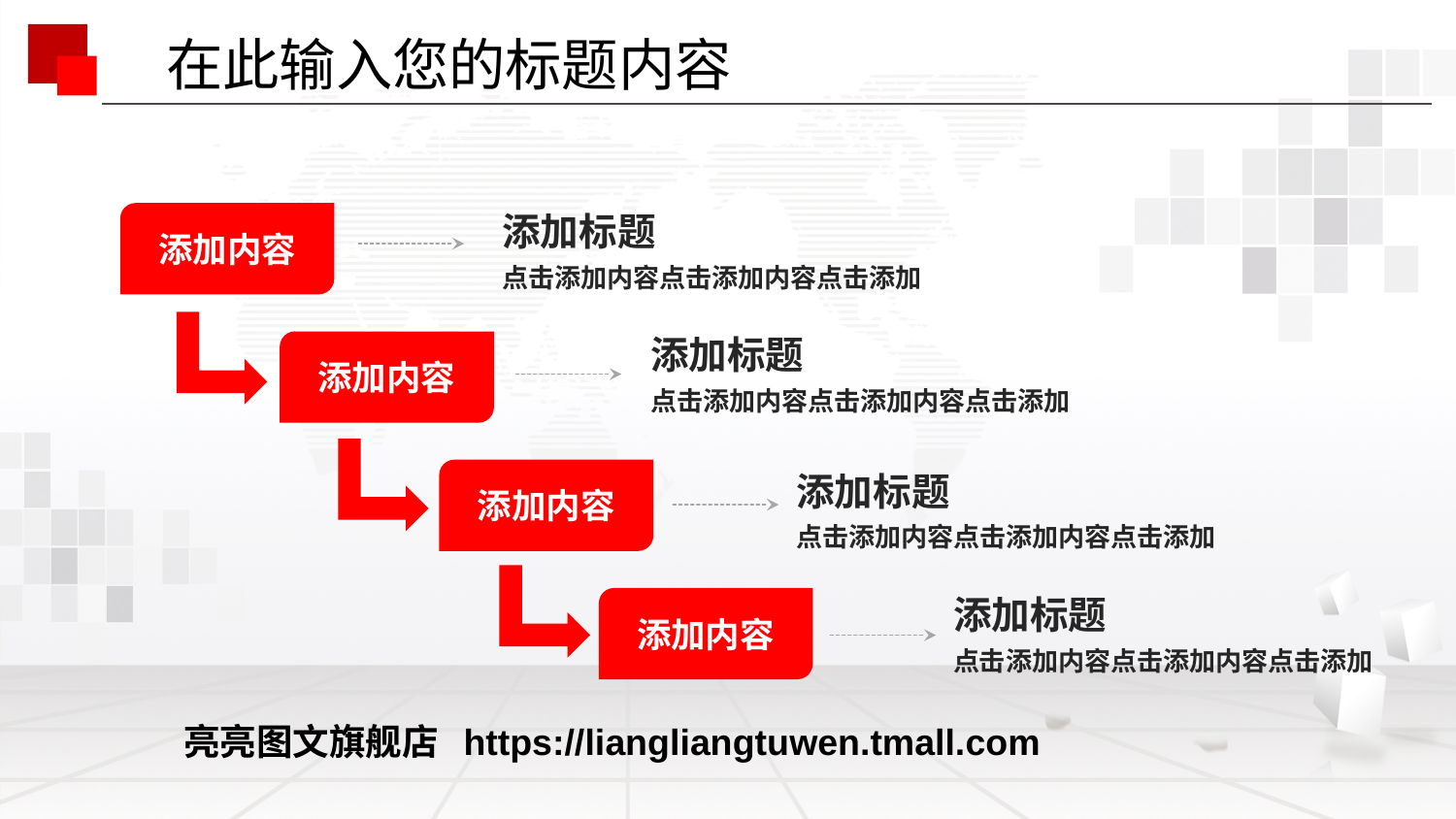

在此输入您的标题内容
添加内容
添加标题
点击添加内容点击添加内容点击添加

添加标题
点击添加内容点击添加内容点击添加
添加内容

添加内容
添加标题
点击添加内容点击添加内容点击添加

添加标题
点击添加内容点击添加内容点击添加
添加内容
亮亮图文旗舰店  https://liangliangtuwen.tmall.com